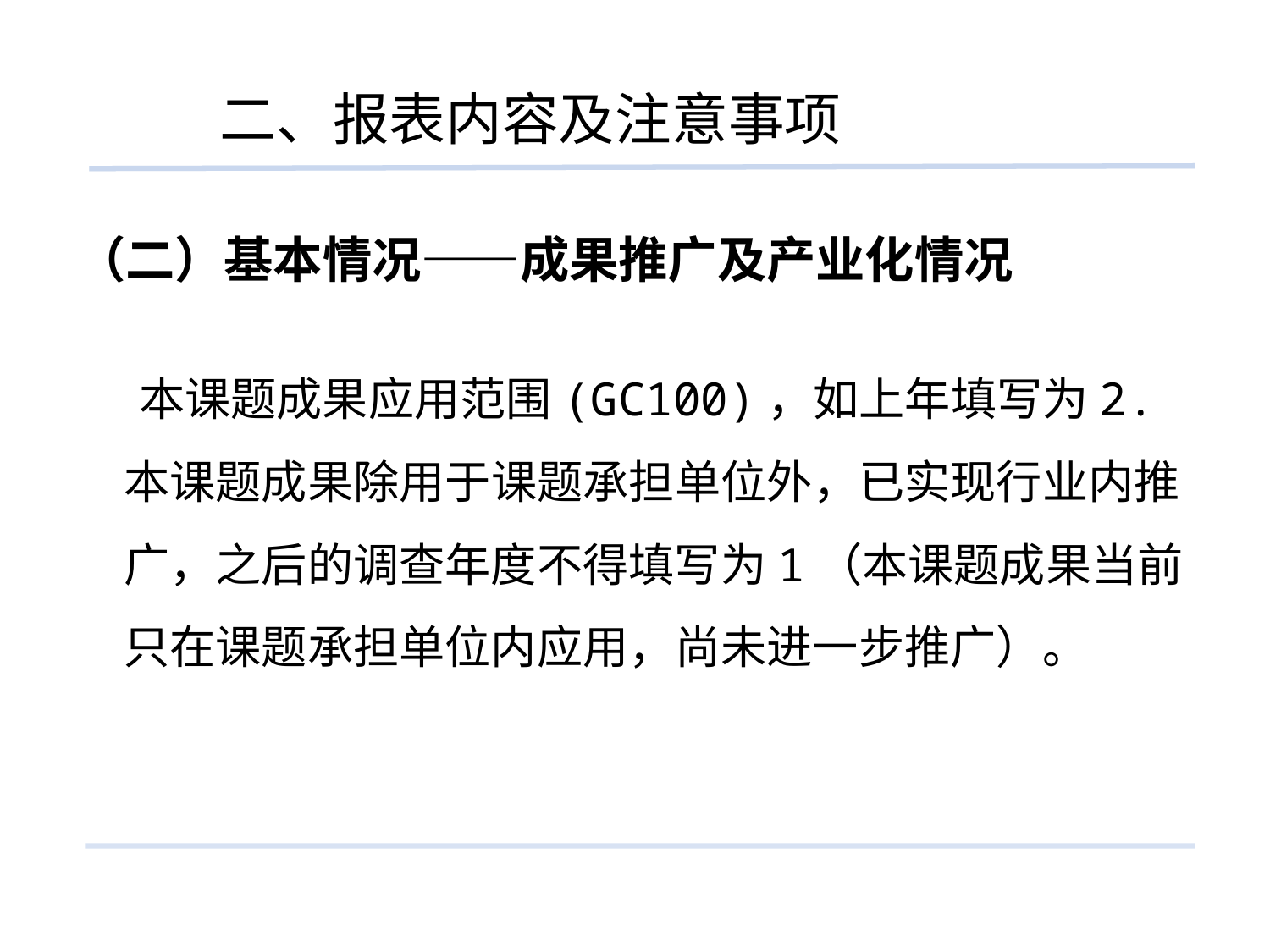

# 二、报表内容及注意事项

（二）基本情况——成果推广及产业化情况

     本课题成果应用范围(GC100)，如上年填写为2.本课题成果除用于课题承担单位外，已实现行业内推广，之后的调查年度不得填写为1（本课题成果当前只在课题承担单位内应用，尚未进一步推广）。